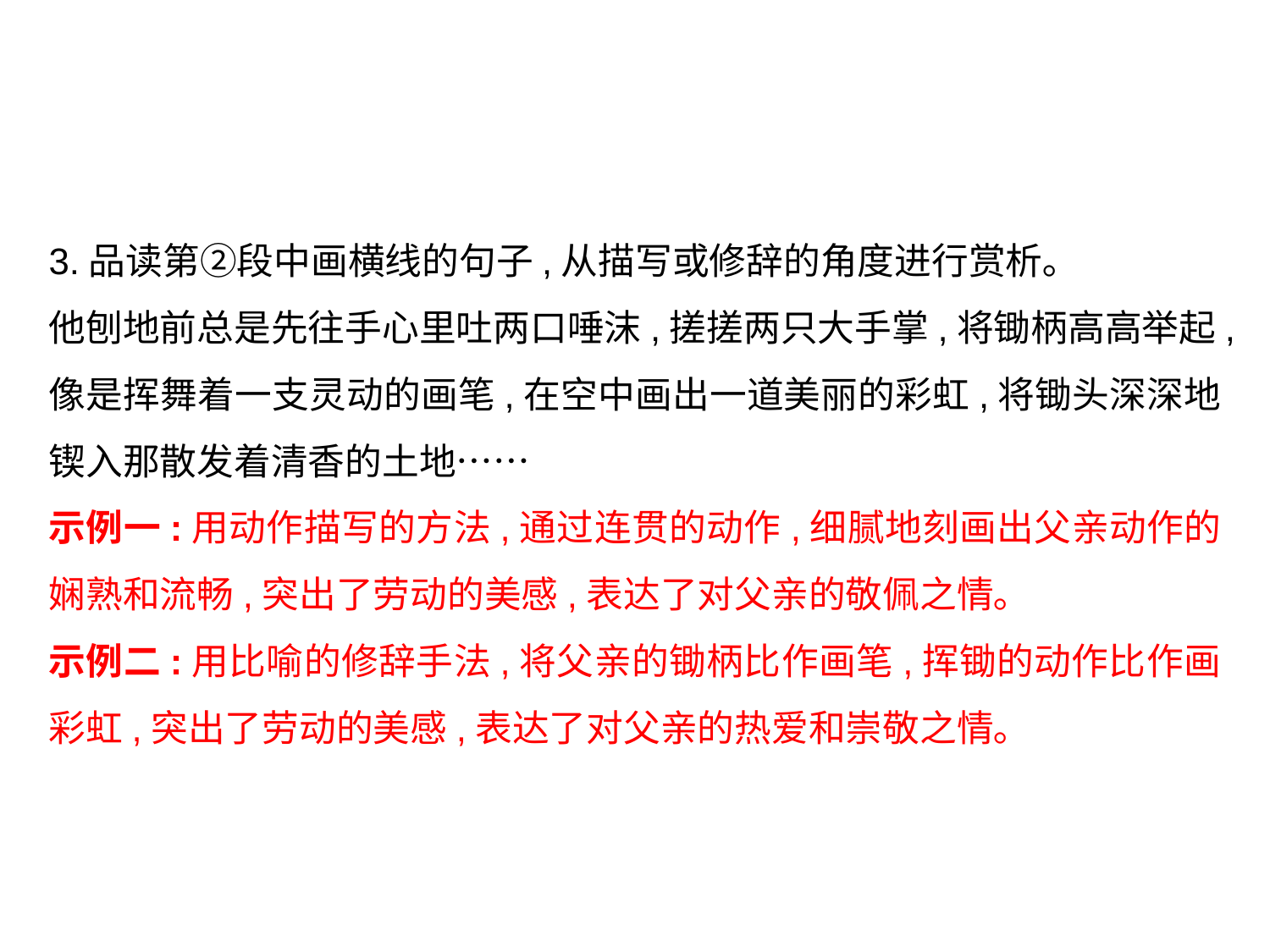

3.品读第②段中画横线的句子,从描写或修辞的角度进行赏析｡
他刨地前总是先往手心里吐两口唾沫,搓搓两只大手掌,将锄柄高高举起,像是挥舞着一支灵动的画笔,在空中画出一道美丽的彩虹,将锄头深深地锲入那散发着清香的土地……
示例一:用动作描写的方法,通过连贯的动作,细腻地刻画出父亲动作的娴熟和流畅,突出了劳动的美感,表达了对父亲的敬佩之情｡
示例二:用比喻的修辞手法,将父亲的锄柄比作画笔,挥锄的动作比作画彩虹,突出了劳动的美感,表达了对父亲的热爱和崇敬之情｡